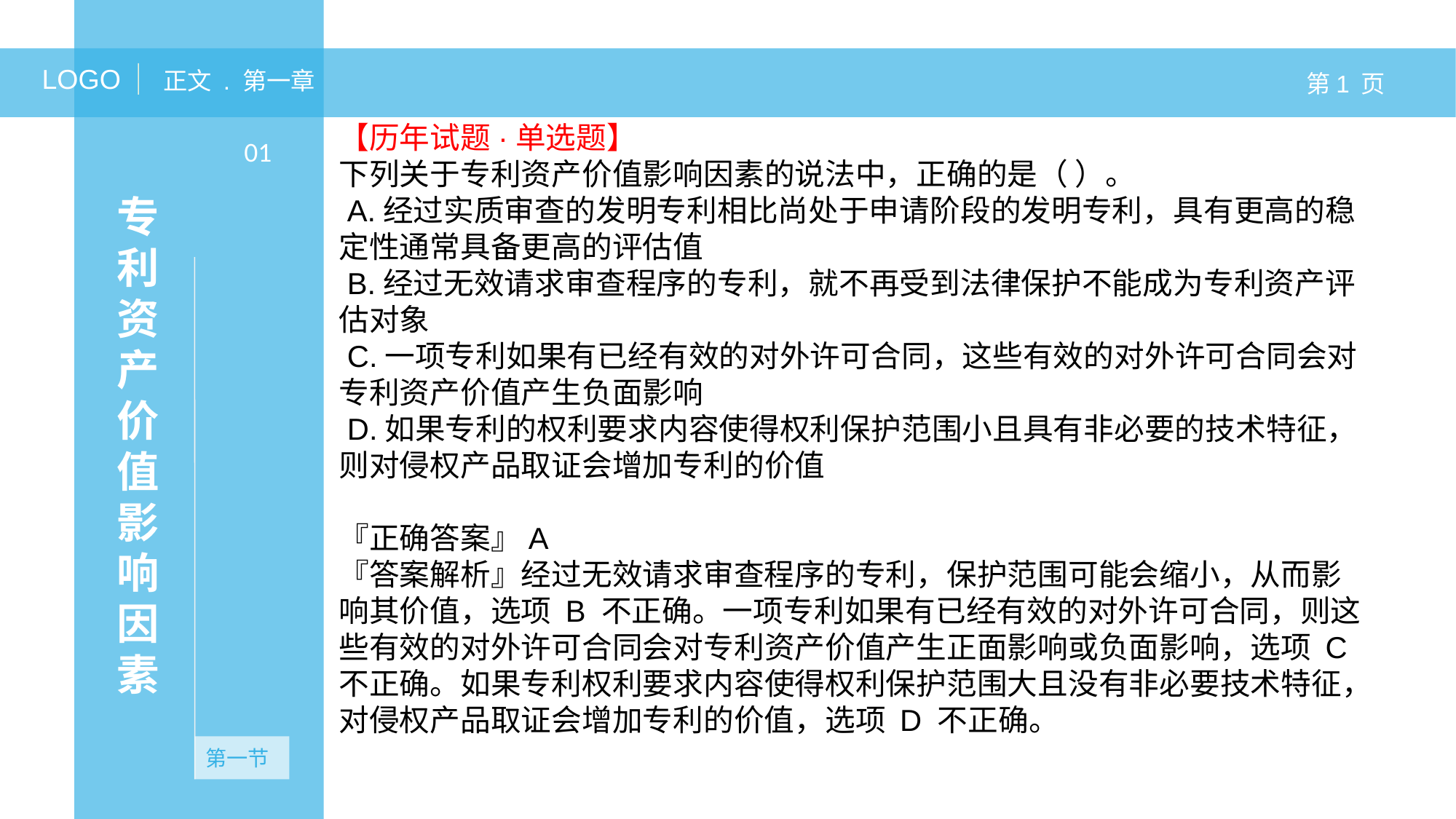

LOGO
正文 . 第一章

第1 页
【历年试题·单选题】
下列关于专利资产价值影响因素的说法中，正确的是（ ）。
 A.经过实质审查的发明专利相比尚处于申请阶段的发明专利，具有更高的稳定性通常具备更高的评估值
 B.经过无效请求审查程序的专利，就不再受到法律保护不能成为专利资产评估对象
 C.一项专利如果有已经有效的对外许可合同，这些有效的对外许可合同会对专利资产价值产生负面影响
 D.如果专利的权利要求内容使得权利保护范围小且具有非必要的技术特征，则对侵权产品取证会增加专利的价值

『正确答案』A
『答案解析』经过无效请求审查程序的专利，保护范围可能会缩小，从而影响其价值，选项 B 不正确。一项专利如果有已经有效的对外许可合同，则这些有效的对外许可合同会对专利资产价值产生正面影响或负面影响，选项 C 不正确。如果专利权利要求内容使得权利保护范围大且没有非必要技术特征，对侵权产品取证会增加专利的价值，选项 D 不正确。
01
专利资产价值影响因素

第一节